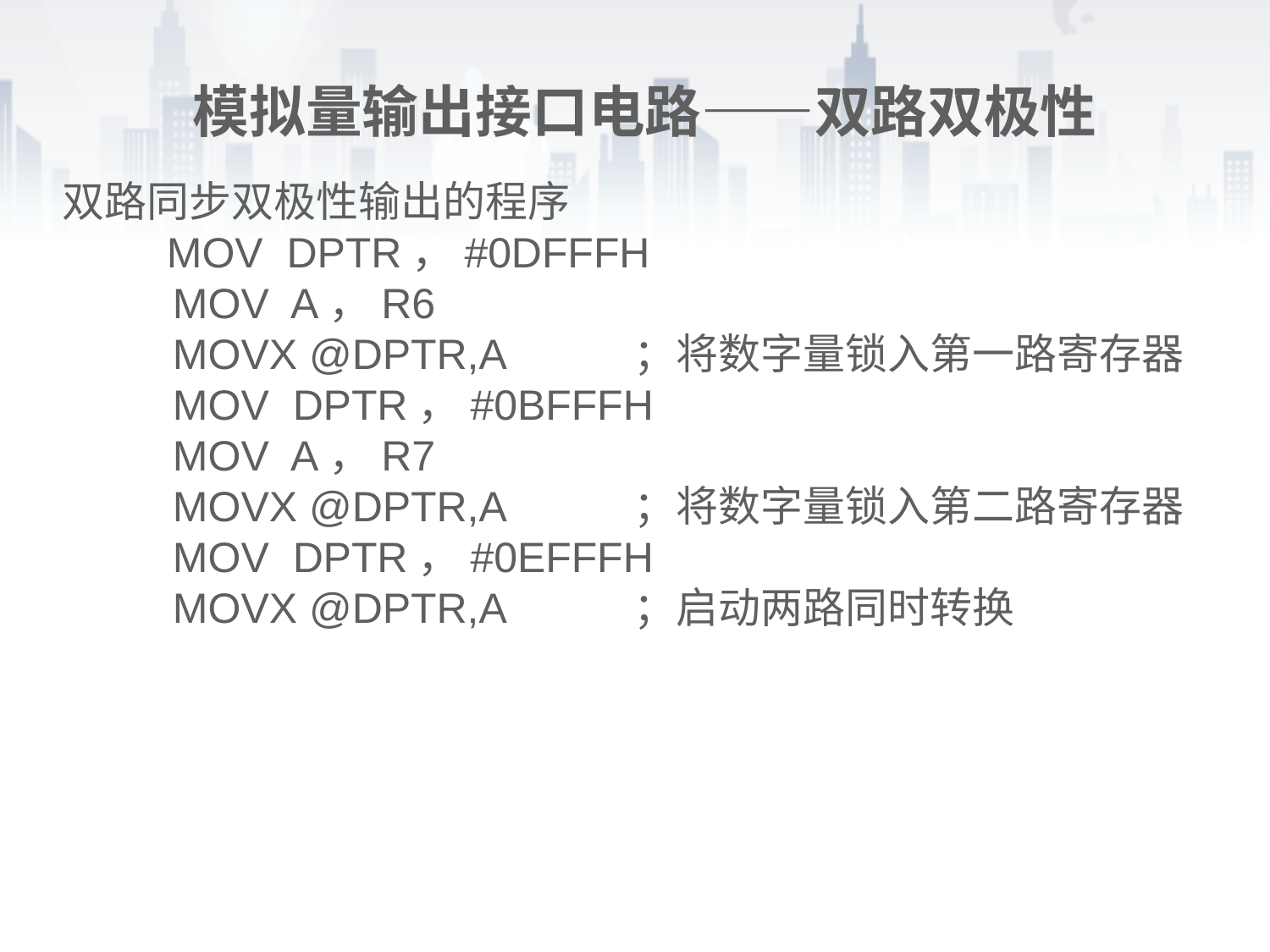

模拟量输出接口电路——双路双极性
 双路同步双极性输出的程序
              MOV  DPTR，#0DFFFH
           MOV  A，R6
           MOVX @DPTR,A          ；将数字量锁入第一路寄存器
           MOV  DPTR，#0BFFFH
           MOV  A，R7
           MOVX @DPTR,A          ；将数字量锁入第二路寄存器
           MOV  DPTR，#0EFFFH
           MOVX @DPTR,A          ；启动两路同时转换